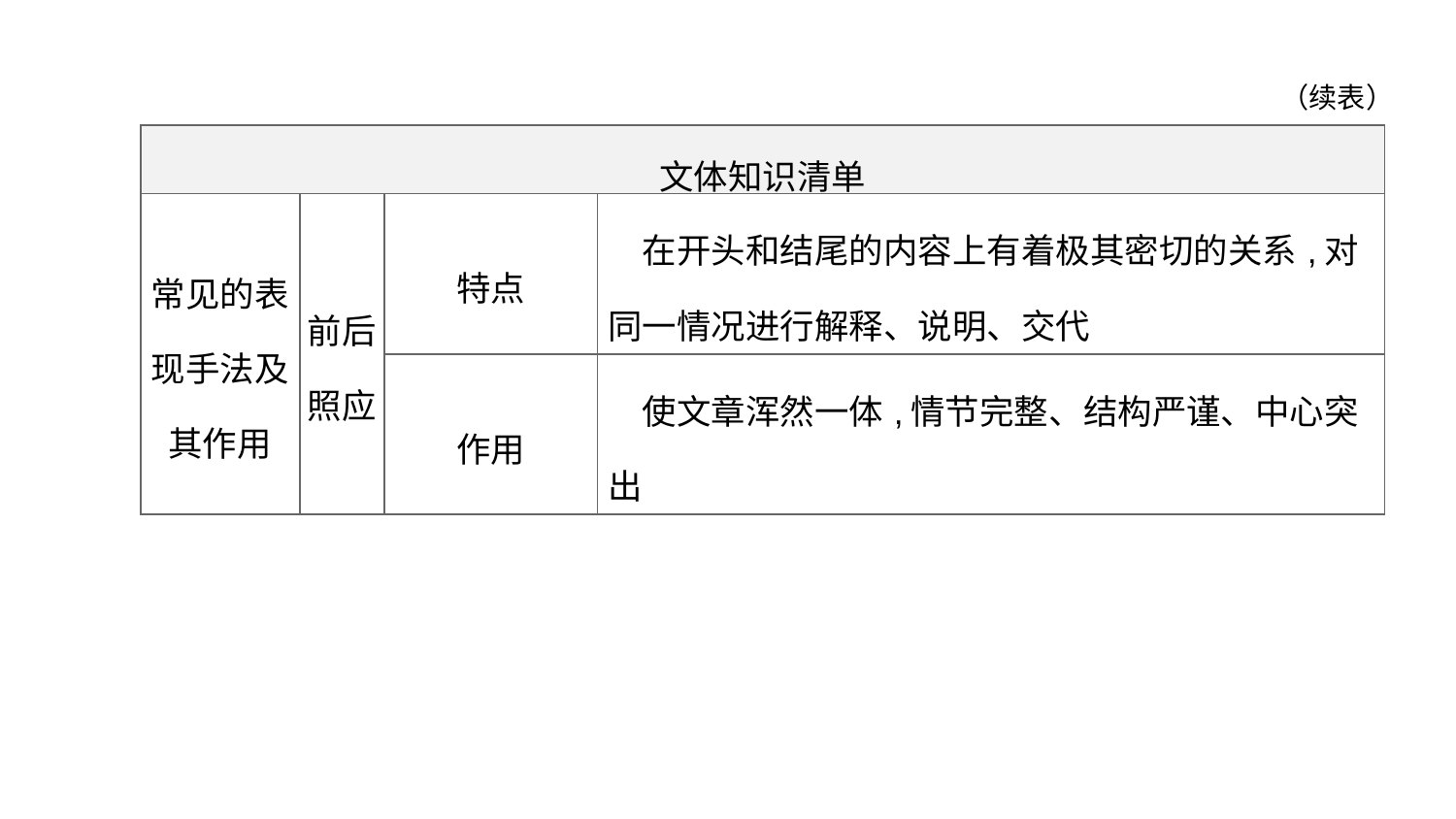

（续表）
| 文体知识清单 |  |  |  |
| --- | --- | --- | --- |
| 常见的表现手法及其作用 | 前后 照应 | 特点 | 在开头和结尾的内容上有着极其密切的关系,对同一情况进行解释、说明、交代 |
|  |  | 作用 | 使文章浑然一体,情节完整、结构严谨、中心突出 |